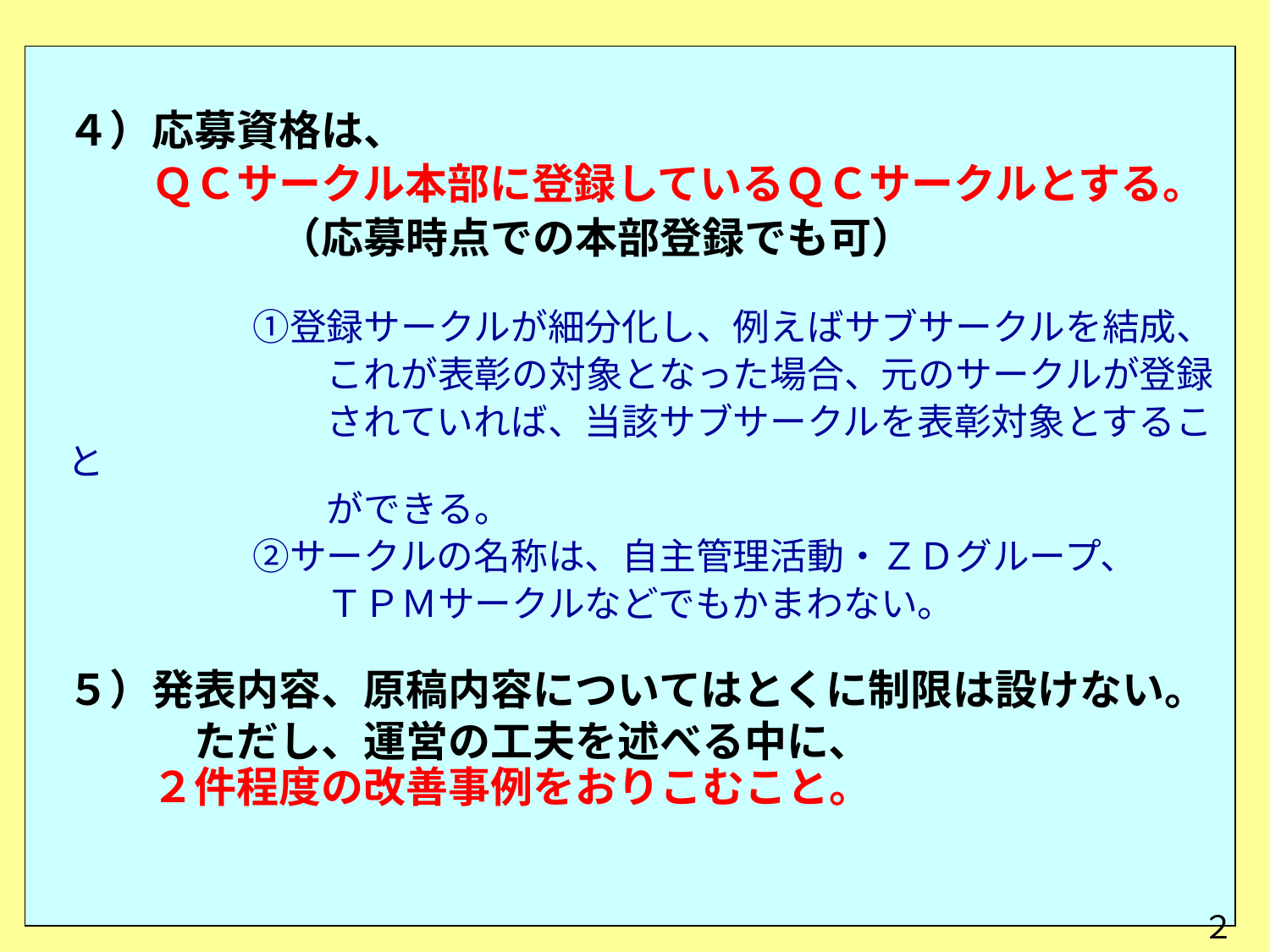

４）応募資格は、
　　ＱＣサークル本部に登録しているＱＣサークルとする。
　　　　　（応募時点での本部登録でも可）

　　　　　①登録サークルが細分化し、例えばサブサークルを結成、
　　　　　　　これが表彰の対象となった場合、元のサークルが登録
　　　　　　　されていれば、当該サブサークルを表彰対象とすること
　　　　　　　ができる。
　　　　　②サークルの名称は、自主管理活動・ＺＤグループ、
　　　　　　　ＴＰＭサークルなどでもかまわない。

５）発表内容、原稿内容についてはとくに制限は設けない。
　　　ただし、運営の工夫を述べる中に、
　　２件程度の改善事例をおりこむこと。

２１